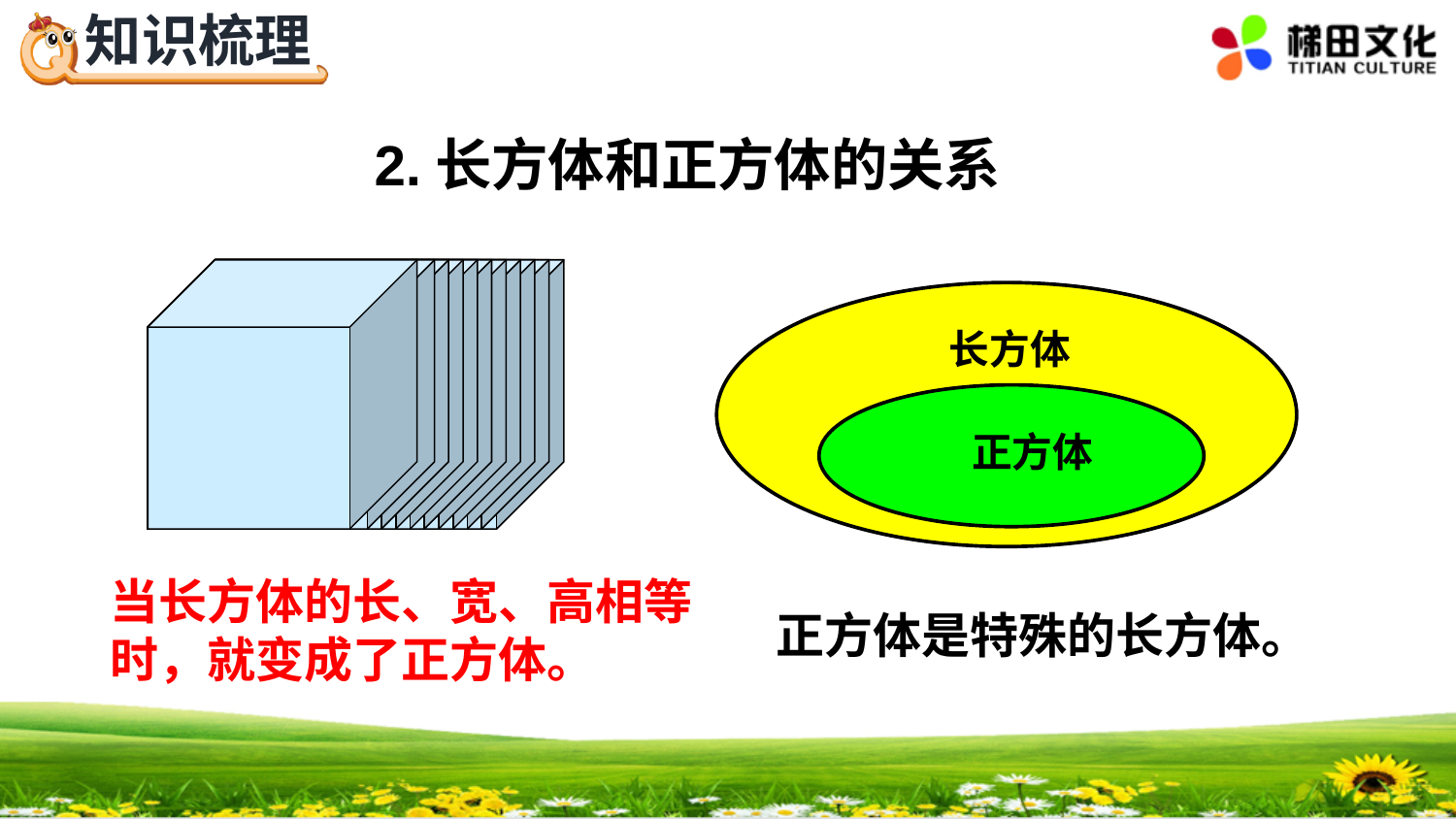

2.长方体和正方体的关系

长方体

正方体
当长方体的长、宽、高相等时，就变成了正方体。
正方体是特殊的长方体。